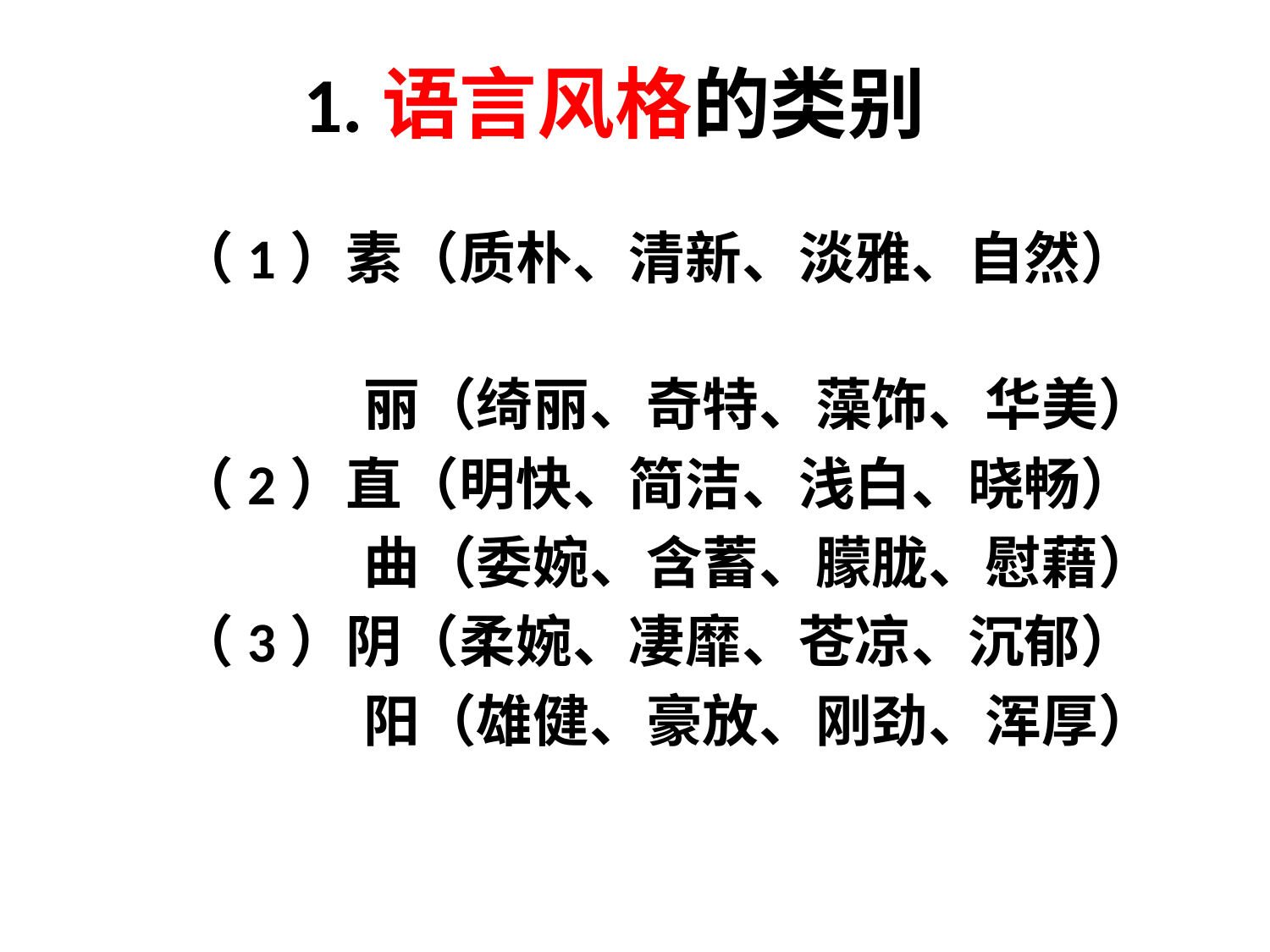

1.语言风格的类别
（1）素（质朴、清新、淡雅、自然）
           丽（绮丽、奇特、藻饰、华美）
（2）直（明快、简洁、浅白、晓畅）
           曲（委婉、含蓄、朦胧、慰藉）
（3）阴（柔婉、凄靡、苍凉、沉郁）
           阳（雄健、豪放、刚劲、浑厚）